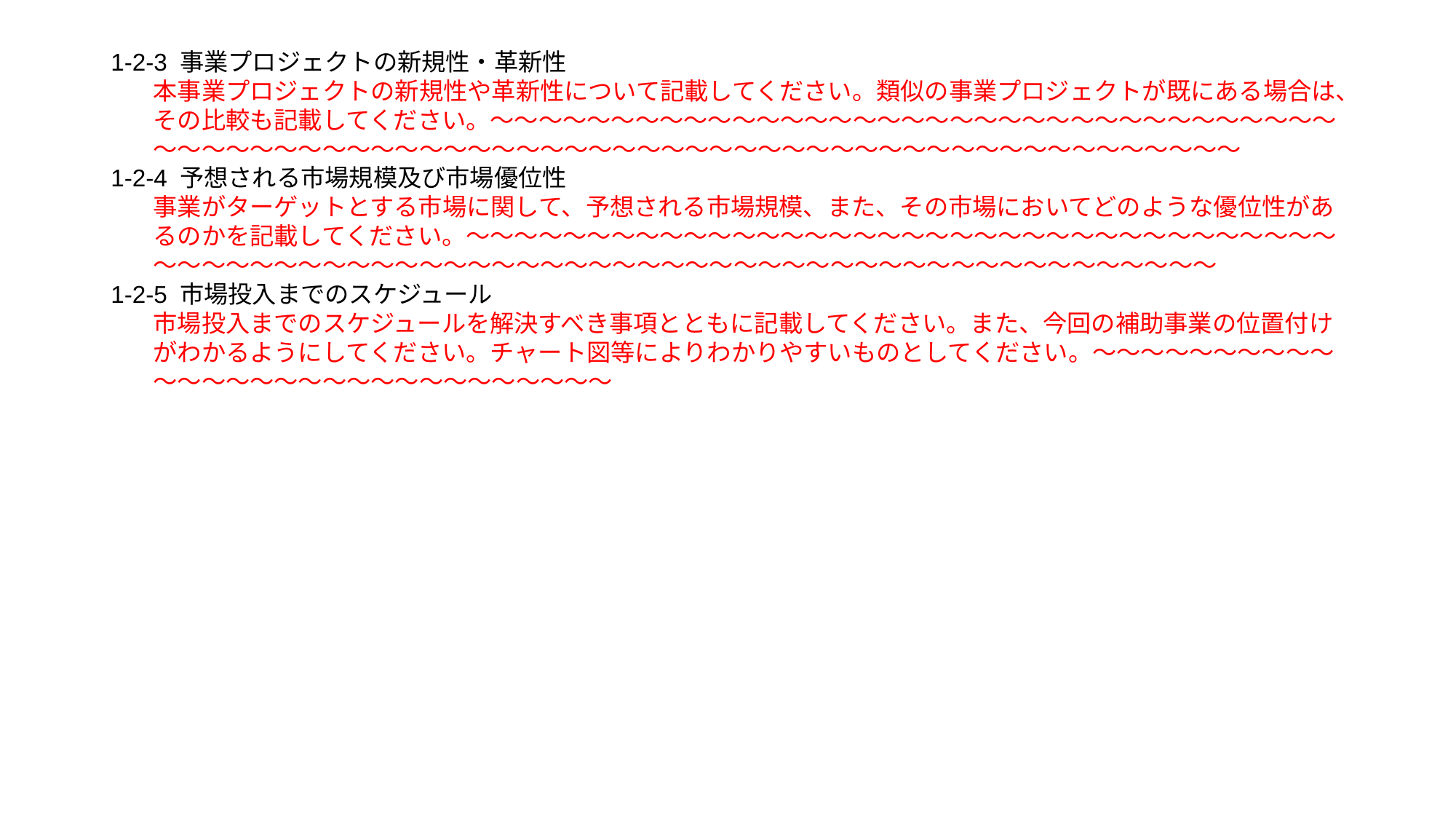

1-2-3 事業プロジェクトの新規性・革新性
本事業プロジェクトの新規性や革新性について記載してください。類似の事業プロジェクトが既にある場合は、その比較も記載してください。～～～～～～～～～～～～～～～～～～～～～～～～～～～～～～～～～～～～～～～～～～～～～～～～～～～～～～～～～～～～～～～～～～～～～～～～～～～～～～～～
1-2-4 予想される市場規模及び市場優位性
事業がターゲットとする市場に関して、予想される市場規模、また、その市場においてどのような優位性があるのかを記載してください。～～～～～～～～～～～～～～～～～～～～～～～～～～～～～～～～～～～～～～～～～～～～～～～～～～～～～～～～～～～～～～～～～～～～～～～～～～～～～～～～
1-2-5 市場投入までのスケジュール
市場投入までのスケジュールを解決すべき事項とともに記載してください。また、今回の補助事業の位置付けがわかるようにしてください。チャート図等によりわかりやすいものとしてください。～～～～～～～～～～～～～～～～～～～～～～～～～～～～～